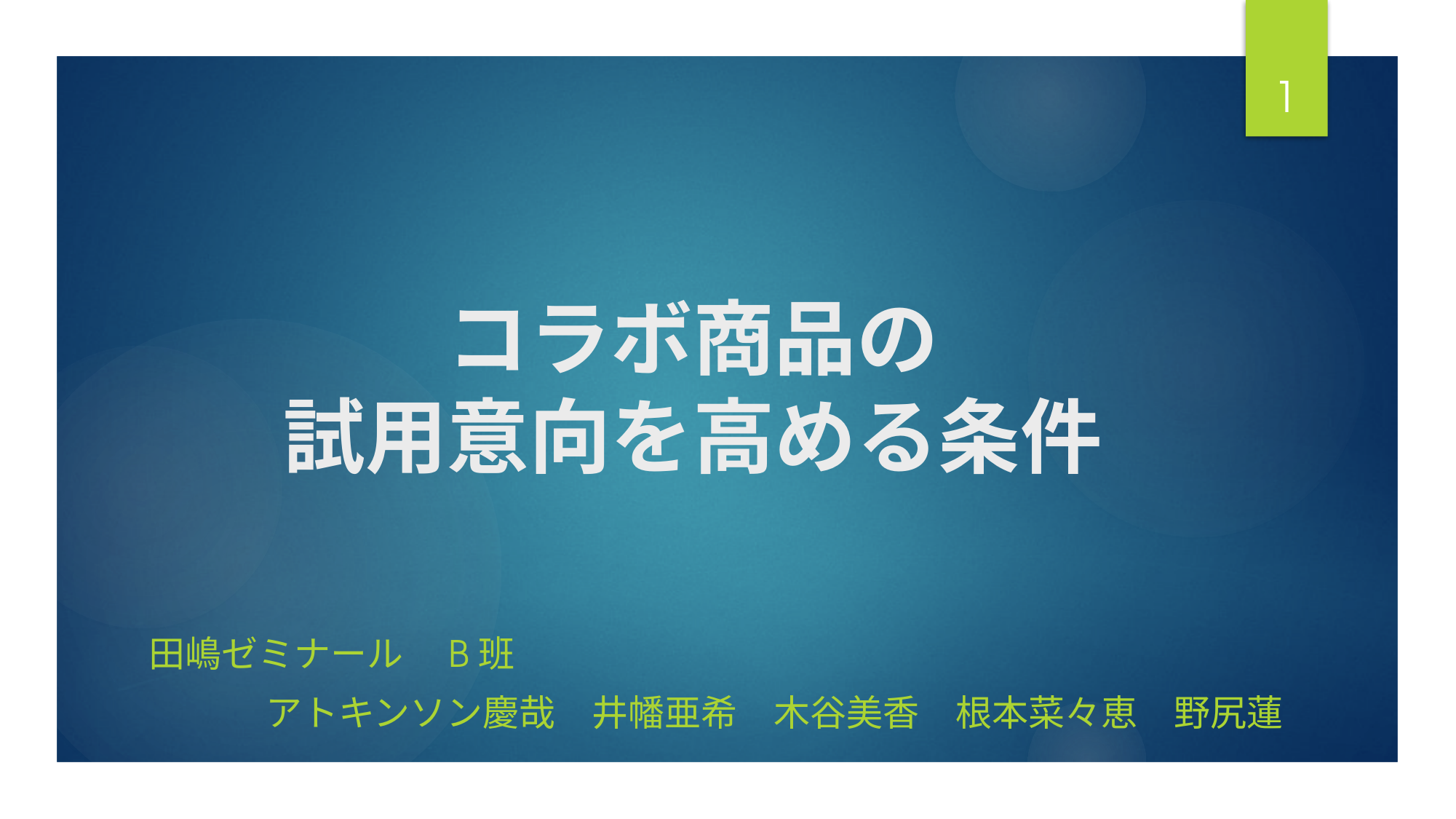

1
# コラボ商品の 試用意向を高める条件

田嶋ゼミナール　B班
　アトキンソン慶哉　井幡亜希　木谷美香　根本菜々恵　野尻蓮